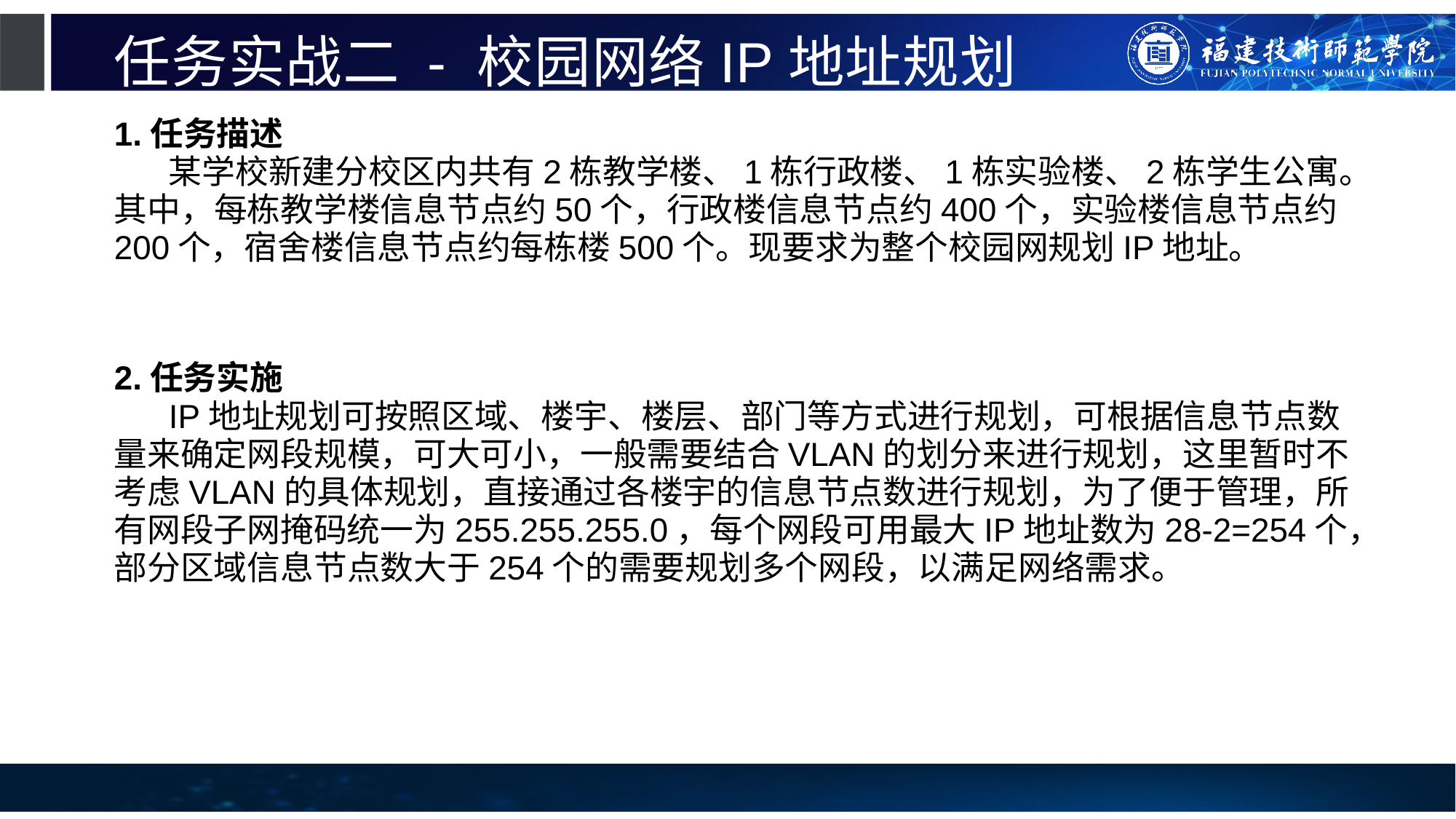

# 任务实战二 - 校园网络IP地址规划
1.任务描述
某学校新建分校区内共有2栋教学楼、1栋行政楼、1栋实验楼、2栋学生公寓。其中，每栋教学楼信息节点约50个，行政楼信息节点约400个，实验楼信息节点约200个，宿舍楼信息节点约每栋楼500个。现要求为整个校园网规划IP地址。

2.任务实施
IP地址规划可按照区域、楼宇、楼层、部门等方式进行规划，可根据信息节点数量来确定网段规模，可大可小，一般需要结合VLAN的划分来进行规划，这里暂时不考虑VLAN的具体规划，直接通过各楼宇的信息节点数进行规划，为了便于管理，所有网段子网掩码统一为255.255.255.0，每个网段可用最大IP地址数为28-2=254个，部分区域信息节点数大于254个的需要规划多个网段，以满足网络需求。